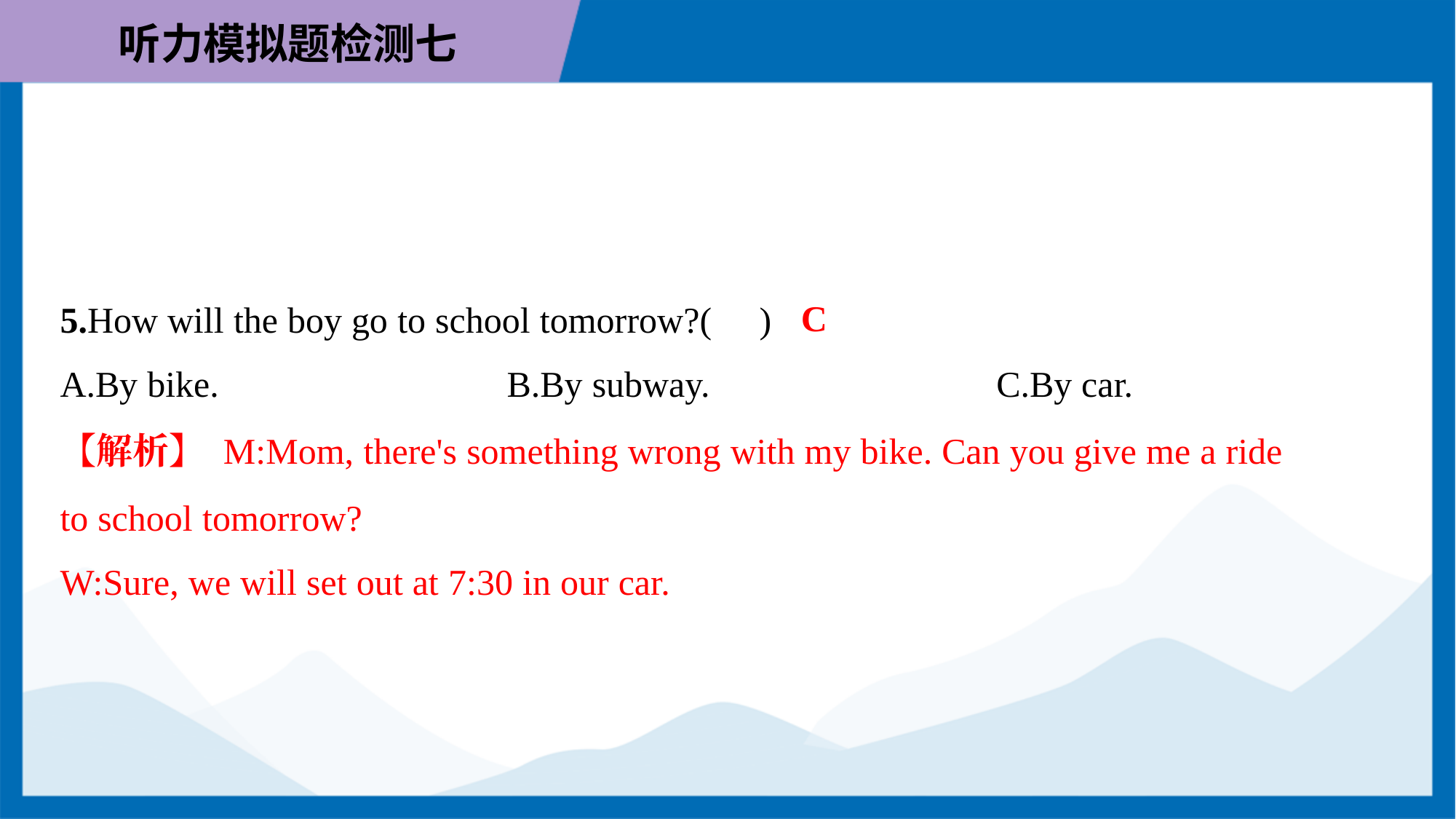

C
5.How will the boy go to school tomorrow?(     )
A.By bike.	B.By subway.	C.By car.
【解析】 M:Mom, there's something wrong with my bike. Can you give me a ride
to school tomorrow?
W:Sure, we will set out at 7:30 in our car.